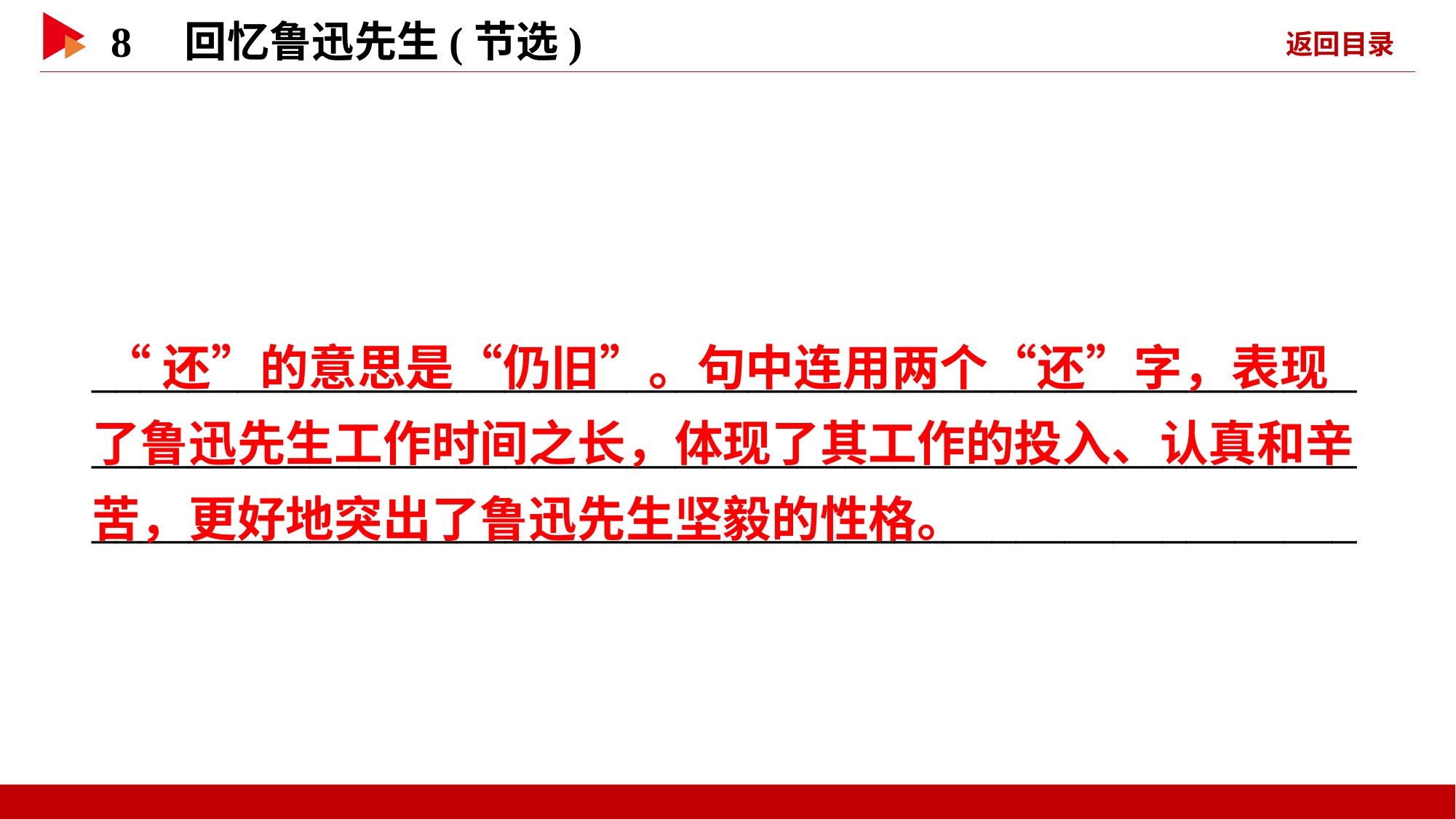

“还”的意思是“仍旧”。句中连用两个“还”字，表现了鲁迅先生工作时间之长，体现了其工作的投入、认真和辛苦，更好地突出了鲁迅先生坚毅的性格。
____________________________________________________________________________________________________________________________________________________________